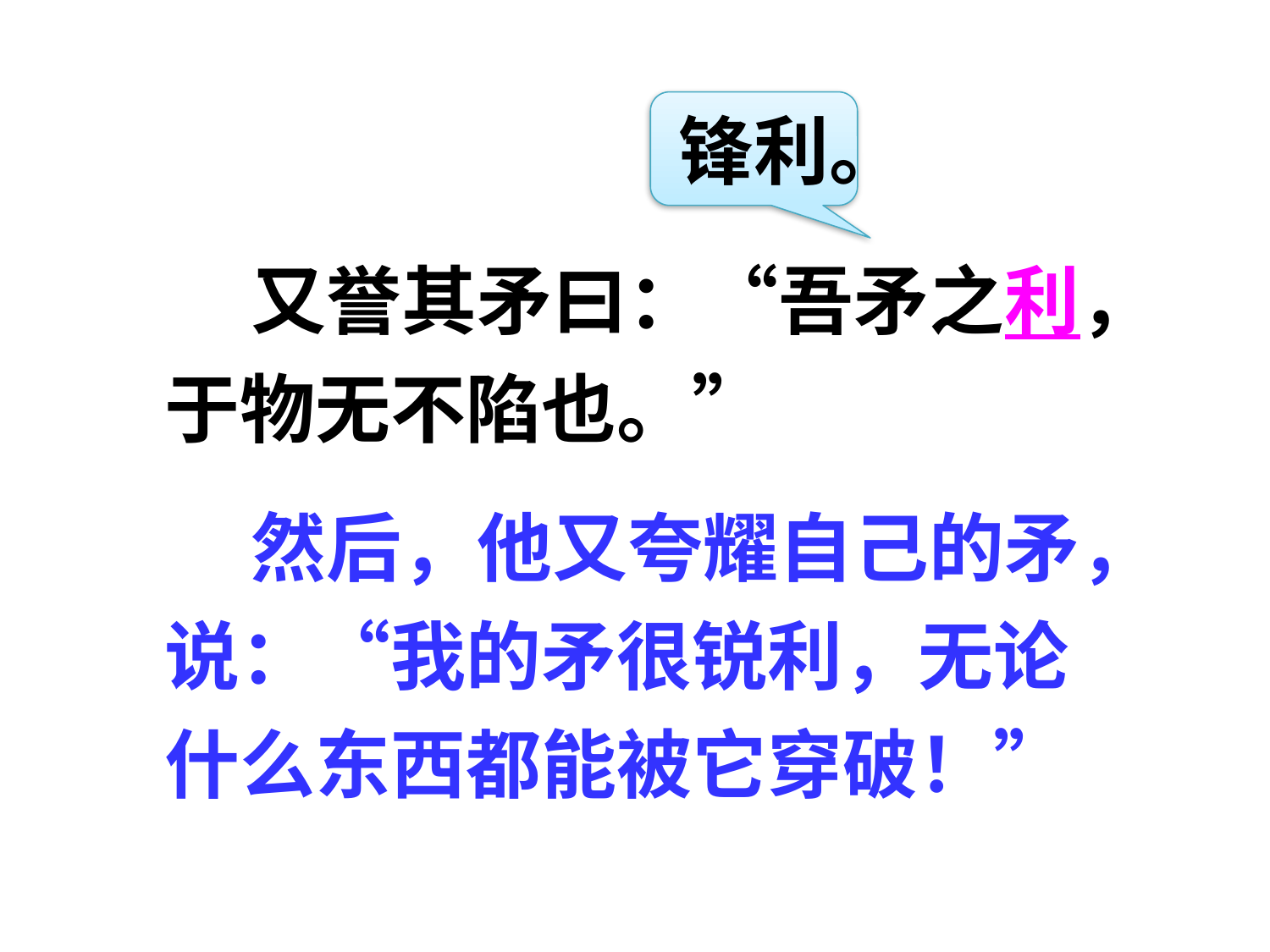

锋利。
    又誉其矛曰：“吾矛之利，于物无不陷也。”
    然后，他又夸耀自己的矛，说：“我的矛很锐利，无论什么东西都能被它穿破！”